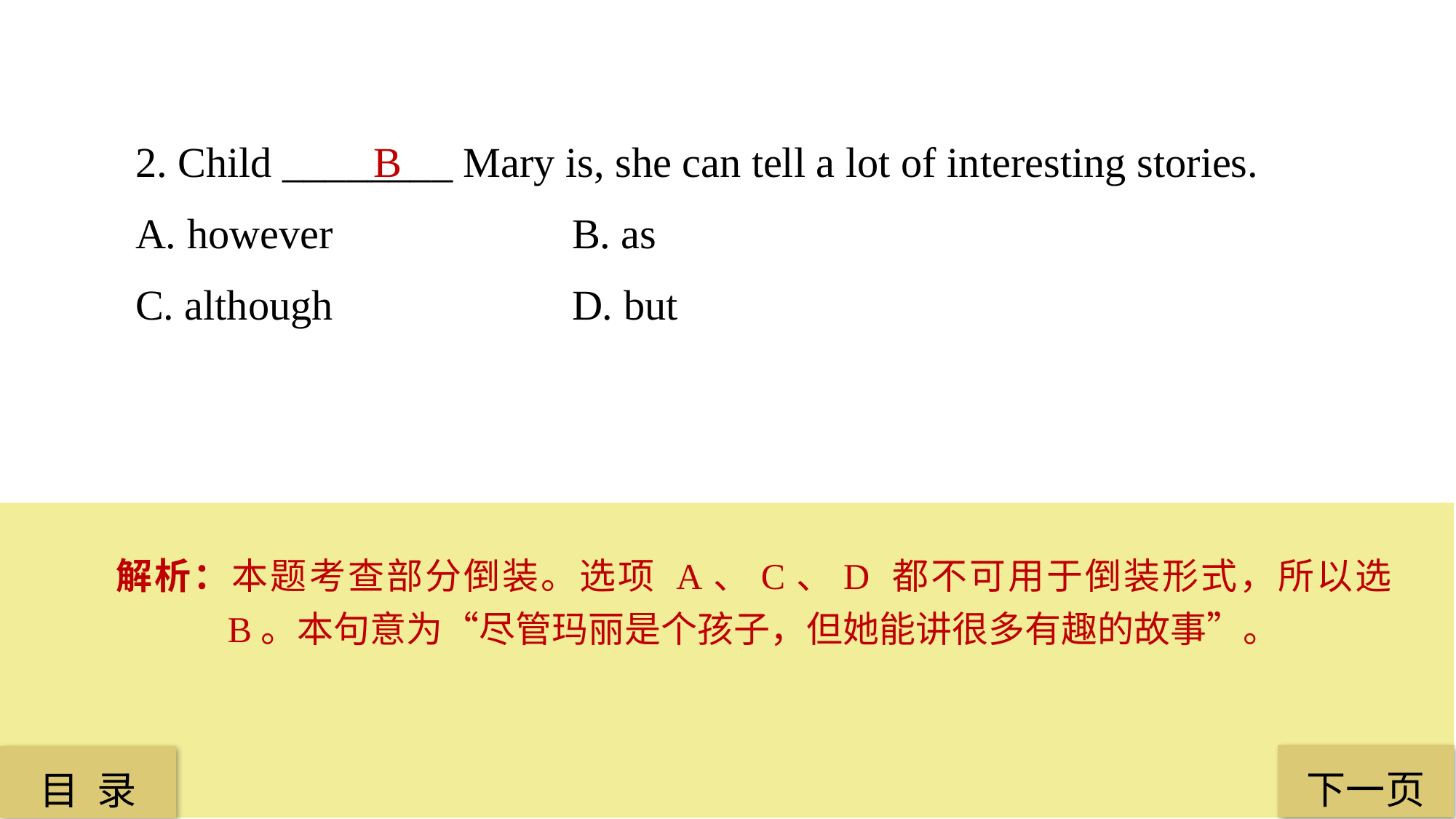

2. Child ________ Mary is, she can tell a lot of interesting stories.
A. however 			B. as
C. although 			D. but
B
解析：本题考查部分倒装。选项 A、C、D 都不可用于倒装形式，所以选 B。本句意为“尽管玛丽是个孩子，但她能讲很多有趣的故事”。